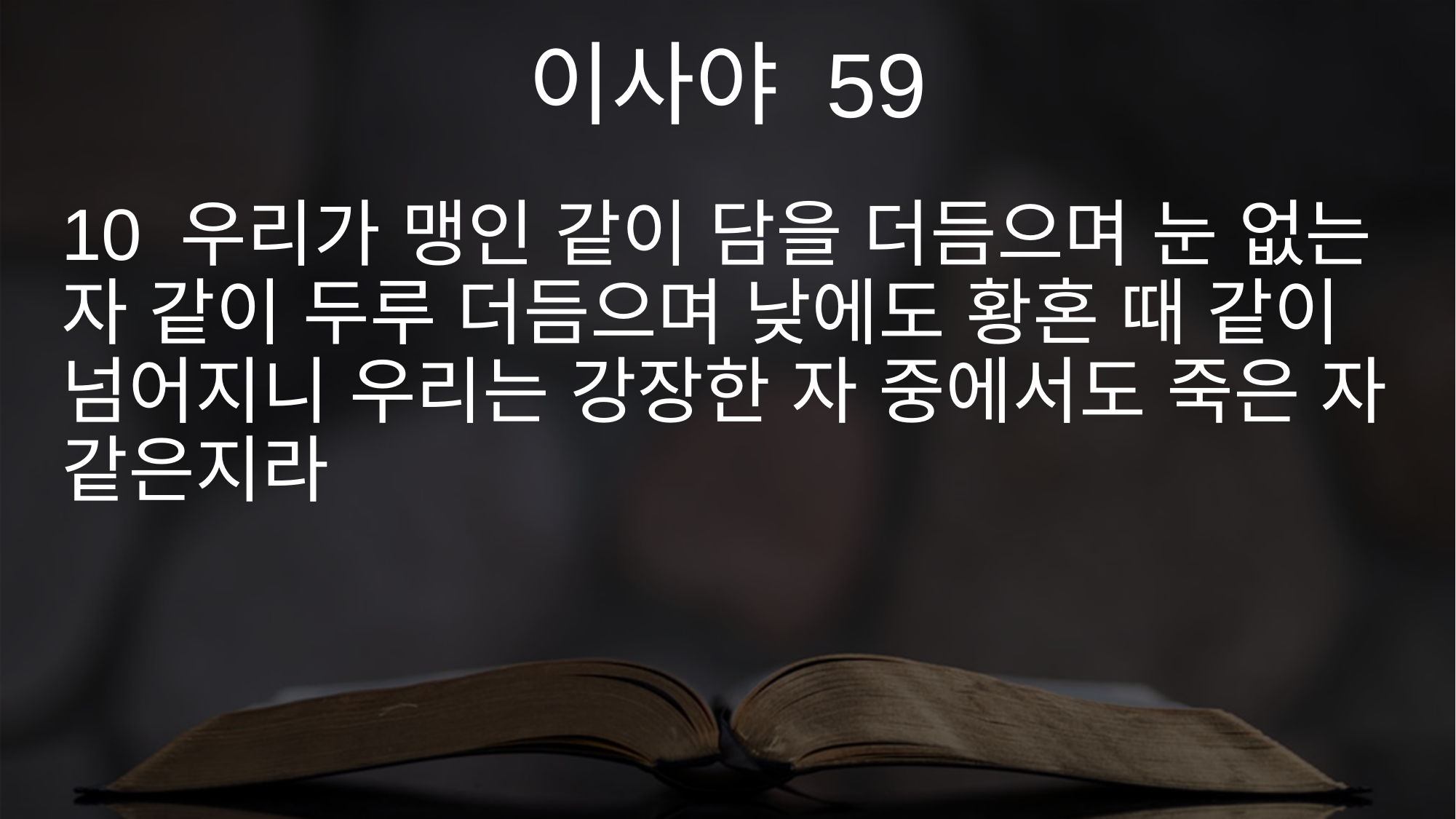

이사야 59
10 우리가 맹인 같이 담을 더듬으며 눈 없는 자 같이 두루 더듬으며 낮에도 황혼 때 같이 넘어지니 우리는 강장한 자 중에서도 죽은 자 같은지라